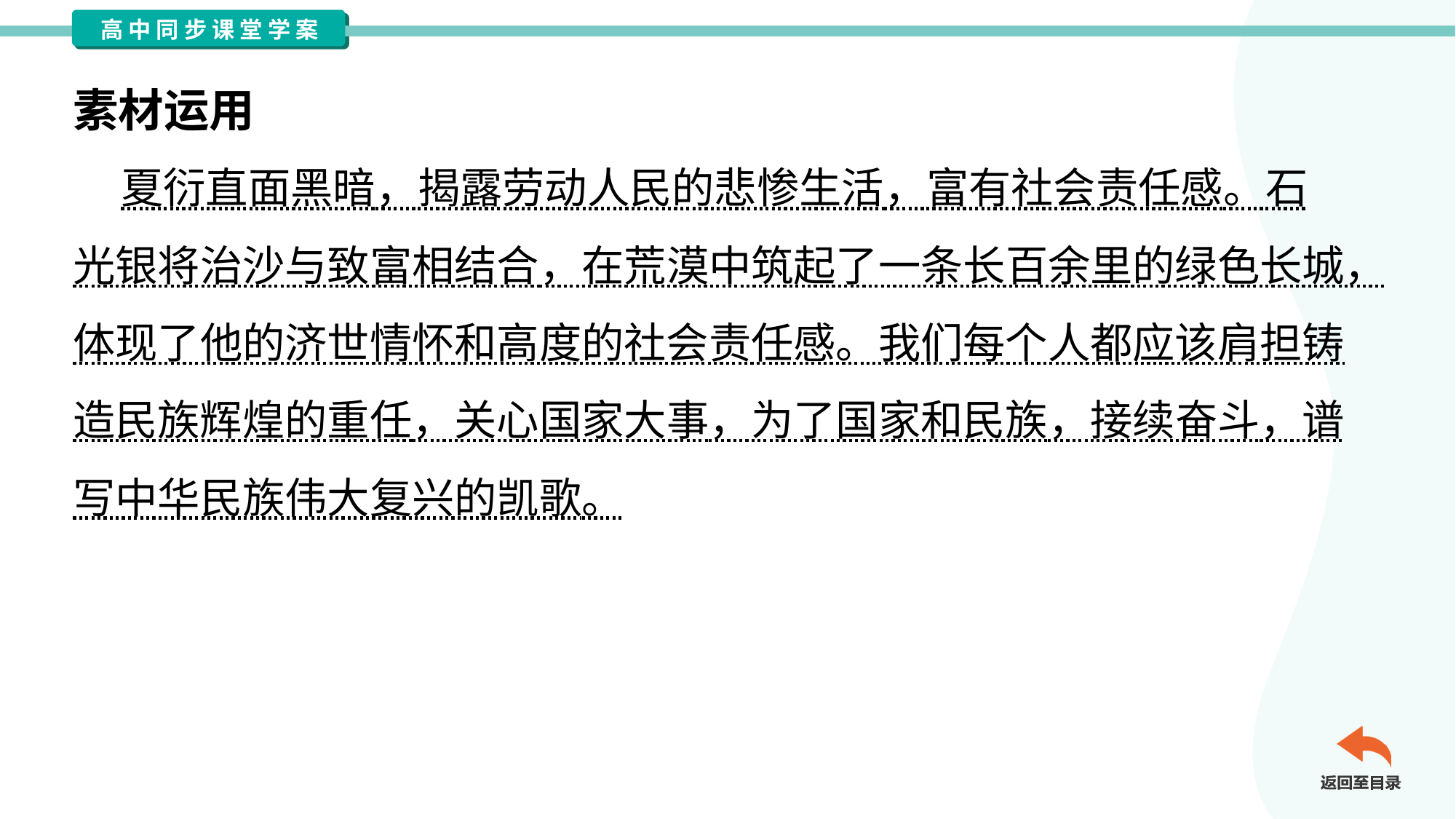

素材运用
    夏衍直面黑暗，揭露劳动人民的悲惨生活，富有社会责任感。石
光银将治沙与致富相结合，在荒漠中筑起了一条长百余里的绿色长城，
体现了他的济世情怀和高度的社会责任感。我们每个人都应该肩担铸
造民族辉煌的重任，关心国家大事，为了国家和民族，接续奋斗，谱
写中华民族伟大复兴的凯歌。